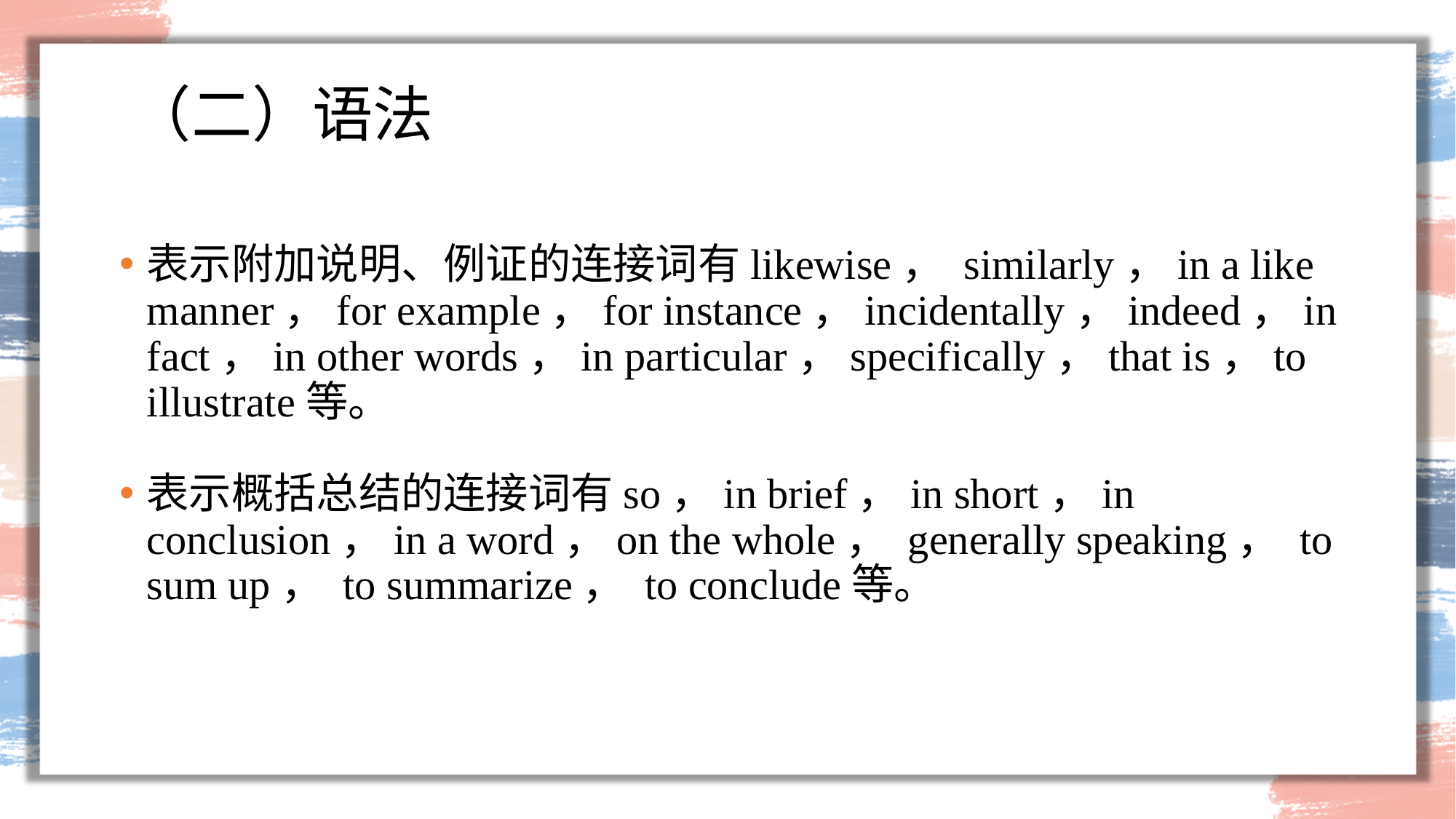

# （二）语法
表示附加说明、例证的连接词有likewise， similarly，in a like manner，for example，for instance，incidentally，indeed，in fact，in other words，in particular，specifically，that is，to illustrate等。

表示概括总结的连接词有so，in brief，in short，in conclusion，in a word，on the whole， generally speaking， to sum up， to summarize， to conclude等。

54